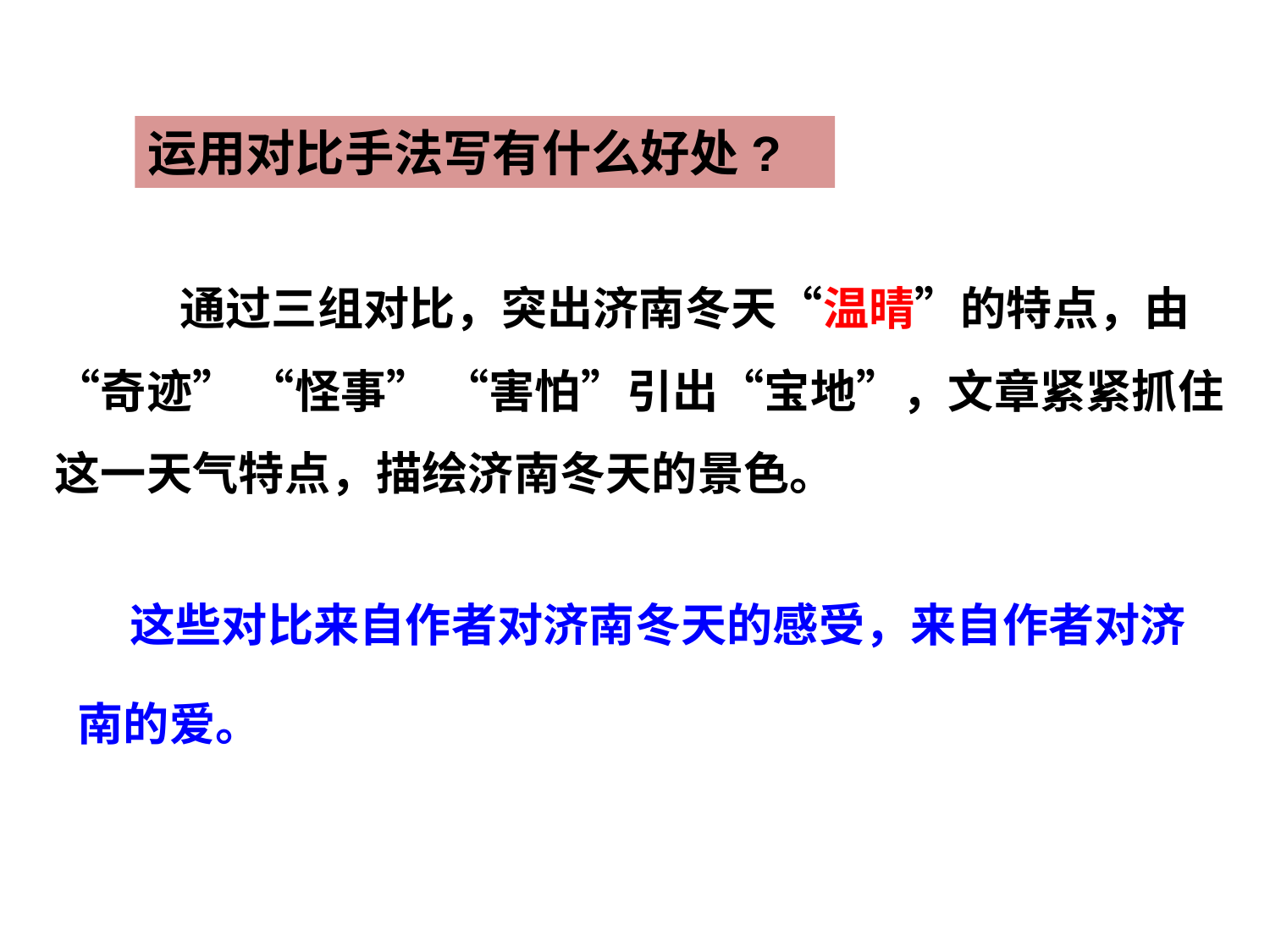

运用对比手法写有什么好处?
           通过三组对比，突出济南冬天“温晴”的特点，由“奇迹” “怪事” “害怕”引出“宝地”，文章紧紧抓住这一天气特点，描绘济南冬天的景色。
    这些对比来自作者对济南冬天的感受，来自作者对济南的爱。